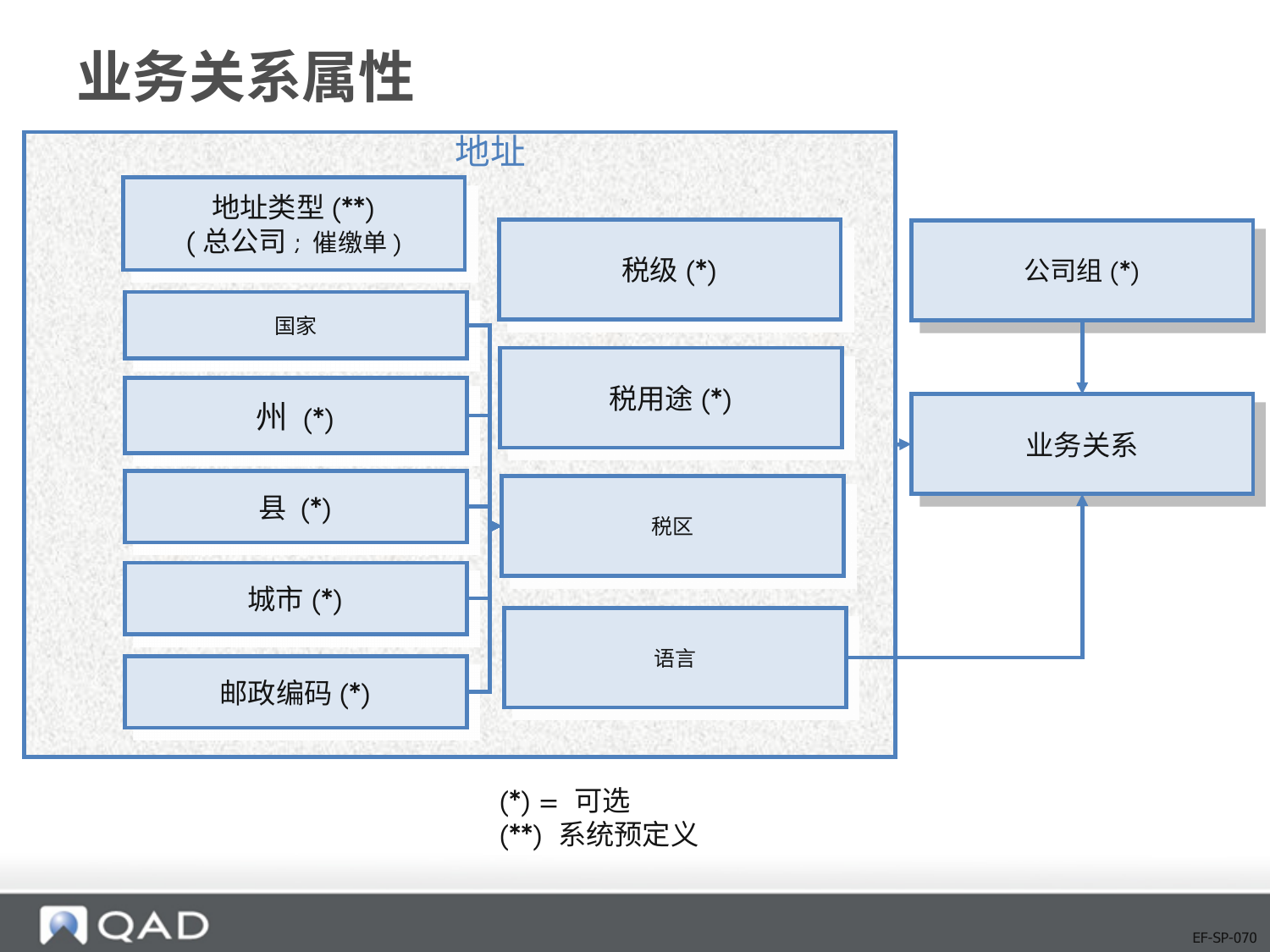

# 业务关系属性
地址

地址类型(**)
(总公司; 催缴单)
税级(*)
公司组(*)
国家
税用途(*)
州 (*)
业务关系
县 (*)
税区
城市(*)
语言
邮政编码(*)
(*) = 可选
(**) 系统预定义
EF-SP-070